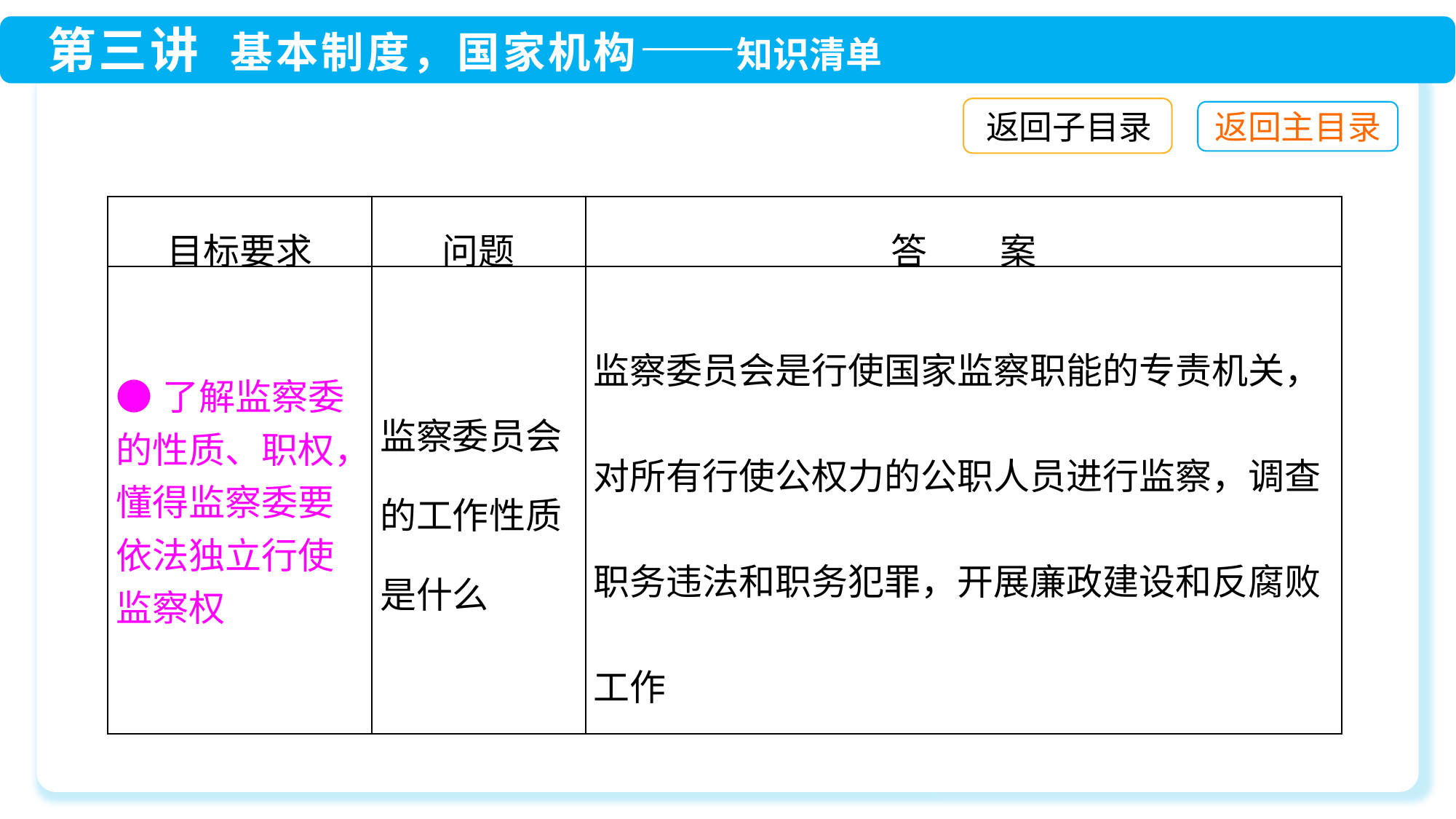

返回子目录
| 目标要求 | 问题 | 答　　案 |
| --- | --- | --- |
| ●了解监察委的性质、职权，懂得监察委要依法独立行使监察权 | 监察委员会的工作性质是什么 | 监察委员会是行使国家监察职能的专责机关，对所有行使公权力的公职人员进行监察，调查职务违法和职务犯罪，开展廉政建设和反腐败工作 |